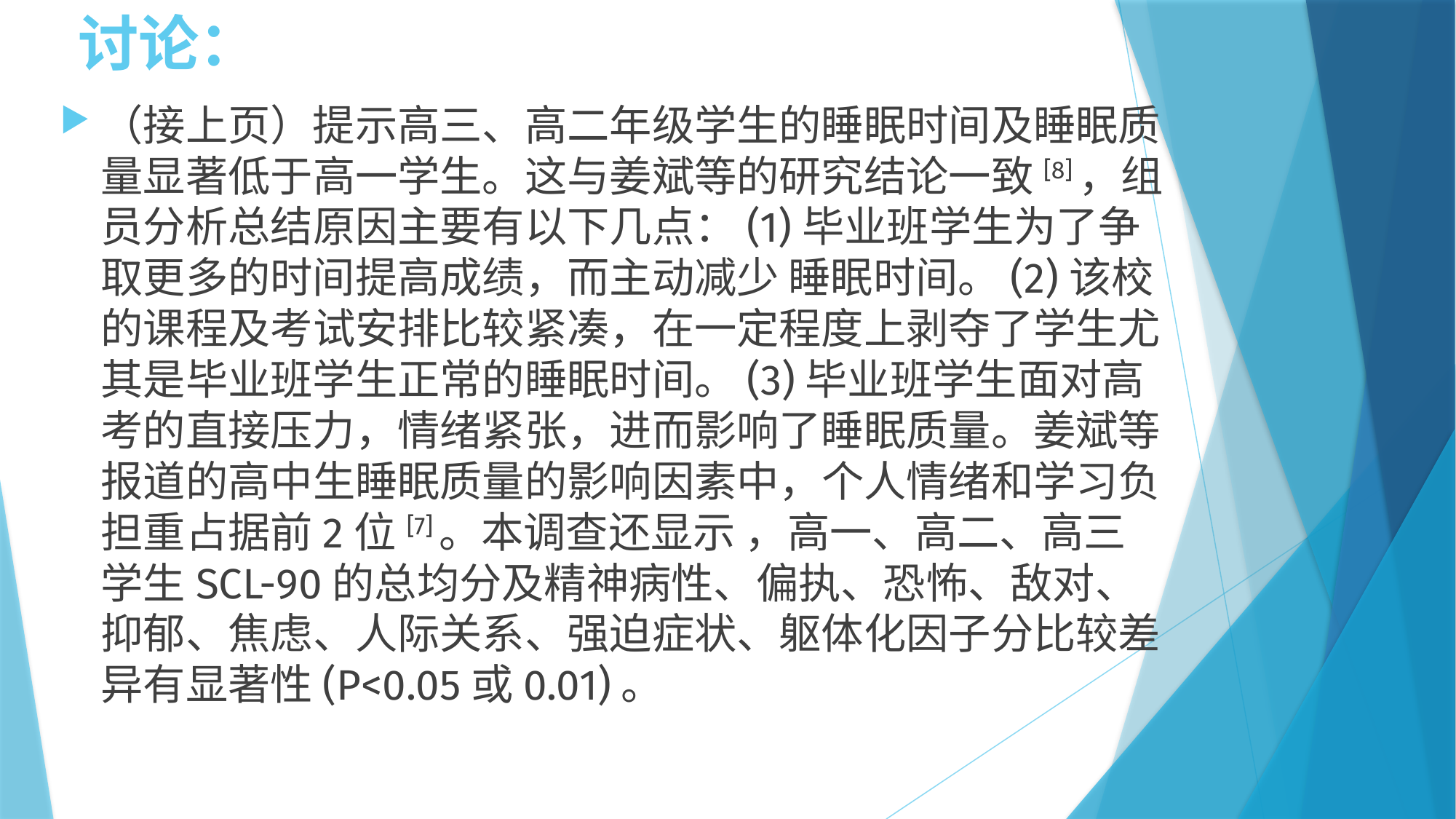

# 讨论：
（接上页）提示高三、高二年级学生的睡眠时间及睡眠质量显著低于高一学生。这与姜斌等的研究结论一致[8]，组员分析总结原因主要有以下几点：(1)毕业班学生为了争取更多的时间提高成绩，而主动减少 睡眠时间。(2)该校的课程及考试安排比较紧凑，在一定程度上剥夺了学生尤其是毕业班学生正常的睡眠时间。(3)毕业班学生面对高考的直接压力，情绪紧张，进而影响了睡眠质量。姜斌等报道的高中生睡眠质量的影响因素中，个人情绪和学习负担重占据前2位[7]。本调查还显示 ，高一、高二、高三学生SCL-90的总均分及精神病性、偏执、恐怖、敌对、抑郁、焦虑、人际关系、强迫症状、躯体化因子分比较差异有显著性(P<0.05或0.01)。